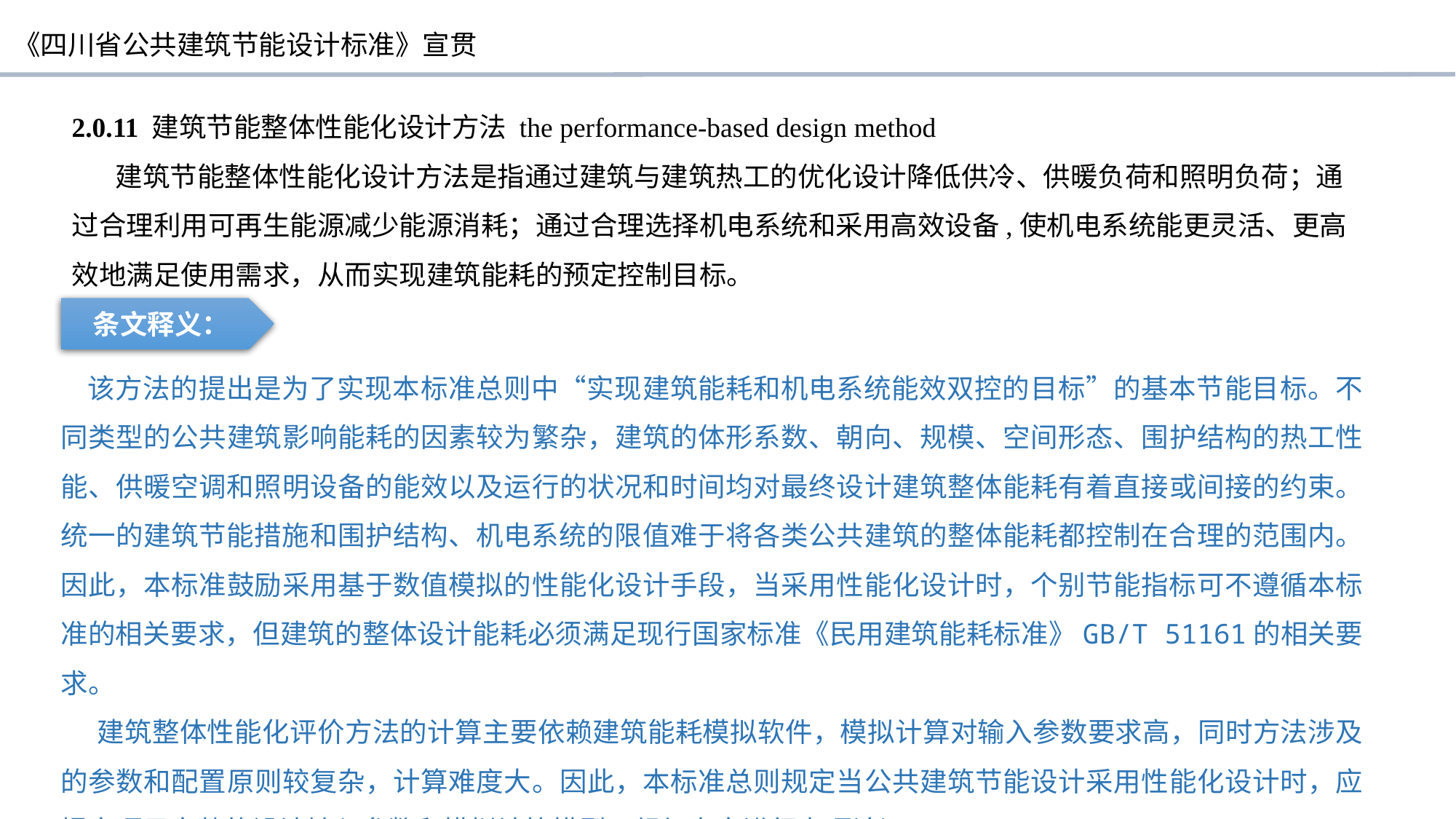

2.0.11 建筑节能整体性能化设计方法 the performance-based design method
      建筑节能整体性能化设计方法是指通过建筑与建筑热工的优化设计降低供冷、供暖负荷和照明负荷；通过合理利用可再生能源减少能源消耗；通过合理选择机电系统和采用高效设备,使机电系统能更灵活、更高效地满足使用需求，从而实现建筑能耗的预定控制目标。
条文释义：
   该方法的提出是为了实现本标准总则中“实现建筑能耗和机电系统能效双控的目标”的基本节能目标。不同类型的公共建筑影响能耗的因素较为繁杂，建筑的体形系数、朝向、规模、空间形态、围护结构的热工性能、供暖空调和照明设备的能效以及运行的状况和时间均对最终设计建筑整体能耗有着直接或间接的约束。统一的建筑节能措施和围护结构、机电系统的限值难于将各类公共建筑的整体能耗都控制在合理的范围内。因此，本标准鼓励采用基于数值模拟的性能化设计手段，当采用性能化设计时，个别节能指标可不遵循本标准的相关要求，但建筑的整体设计能耗必须满足现行国家标准《民用建筑能耗标准》GB/T 51161的相关要求。
建筑整体性能化评价方法的计算主要依赖建筑能耗模拟软件，模拟计算对输入参数要求高，同时方法涉及的参数和配置原则较复杂，计算难度大。因此，本标准总则规定当公共建筑节能设计采用性能化设计时，应提交项目完整的设计输入参数和模拟计算模型，组织专家进行专项论证。